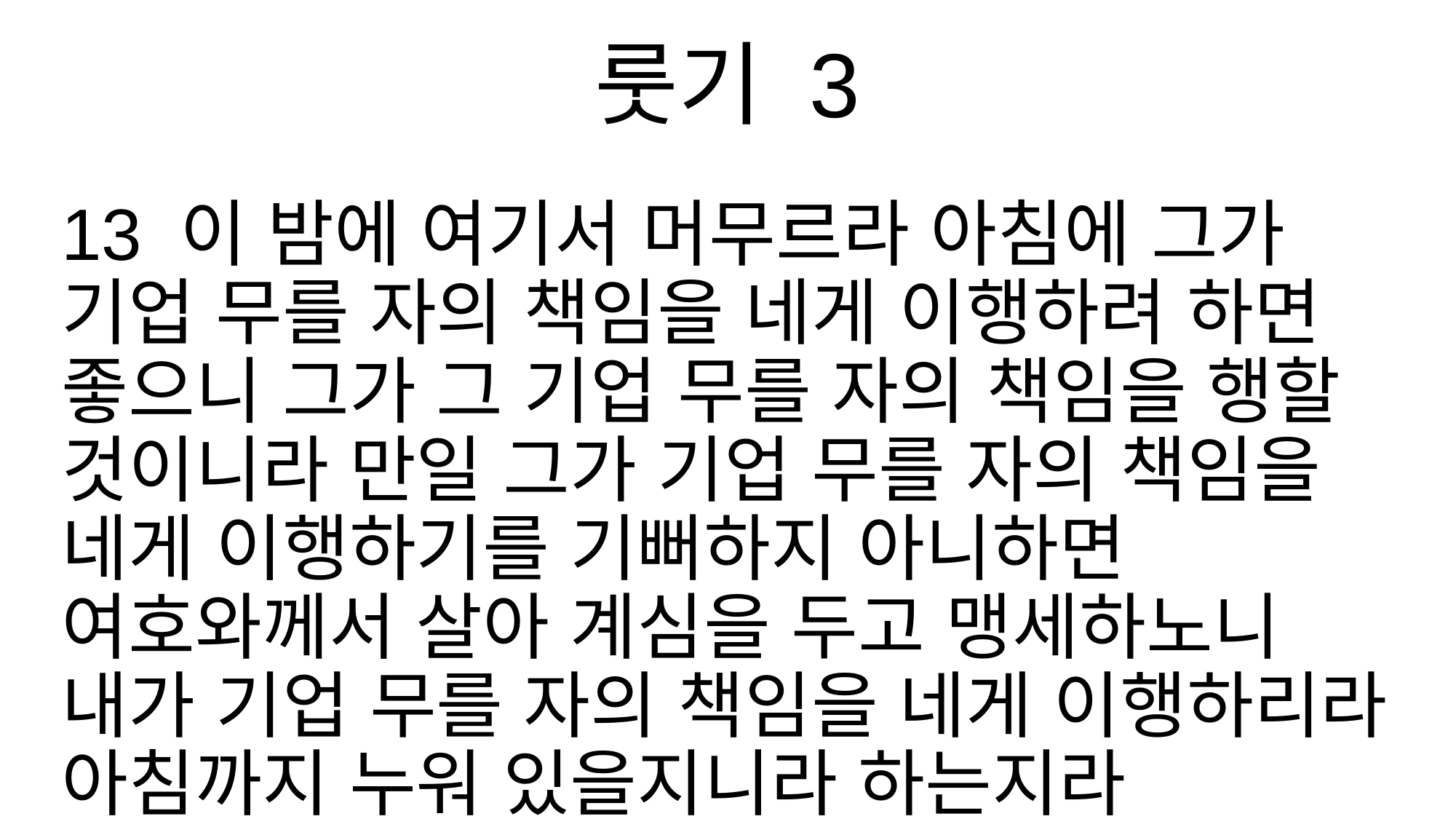

룻기 3
13 이 밤에 여기서 머무르라 아침에 그가 기업 무를 자의 책임을 네게 이행하려 하면 좋으니 그가 그 기업 무를 자의 책임을 행할 것이니라 만일 그가 기업 무를 자의 책임을 네게 이행하기를 기뻐하지 아니하면 여호와께서 살아 계심을 두고 맹세하노니 내가 기업 무를 자의 책임을 네게 이행하리라 아침까지 누워 있을지니라 하는지라